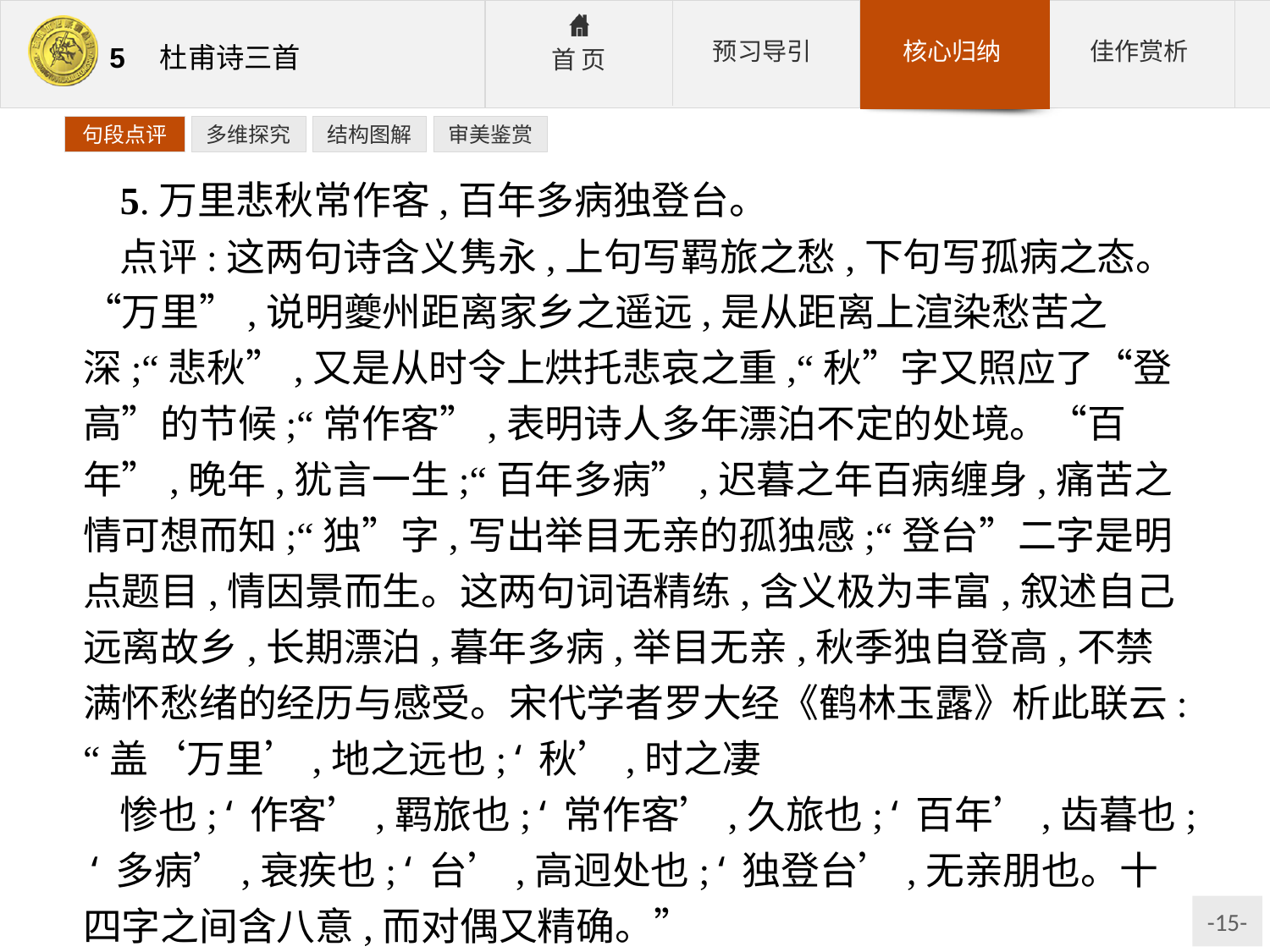

句段点评
多维探究
结构图解
审美鉴赏
5.万里悲秋常作客,百年多病独登台。
点评:这两句诗含义隽永,上句写羁旅之愁,下句写孤病之态。“万里”,说明夔州距离家乡之遥远,是从距离上渲染愁苦之深;“悲秋”,又是从时令上烘托悲哀之重,“秋”字又照应了“登高”的节候;“常作客”,表明诗人多年漂泊不定的处境。“百年”,晚年,犹言一生;“百年多病”,迟暮之年百病缠身,痛苦之情可想而知;“独”字,写出举目无亲的孤独感;“登台”二字是明点题目,情因景而生。这两句词语精练,含义极为丰富,叙述自己远离故乡,长期漂泊,暮年多病,举目无亲,秋季独自登高,不禁满怀愁绪的经历与感受。宋代学者罗大经《鹤林玉露》析此联云:“盖‘万里’,地之远也;‘秋’,时之凄
惨也;‘作客’,羁旅也;‘常作客’,久旅也;‘百年’,齿暮也;‘多病’,衰疾也;‘台’,高迥处也;‘独登台’,无亲朋也。十四字之间含八意,而对偶又精确。”